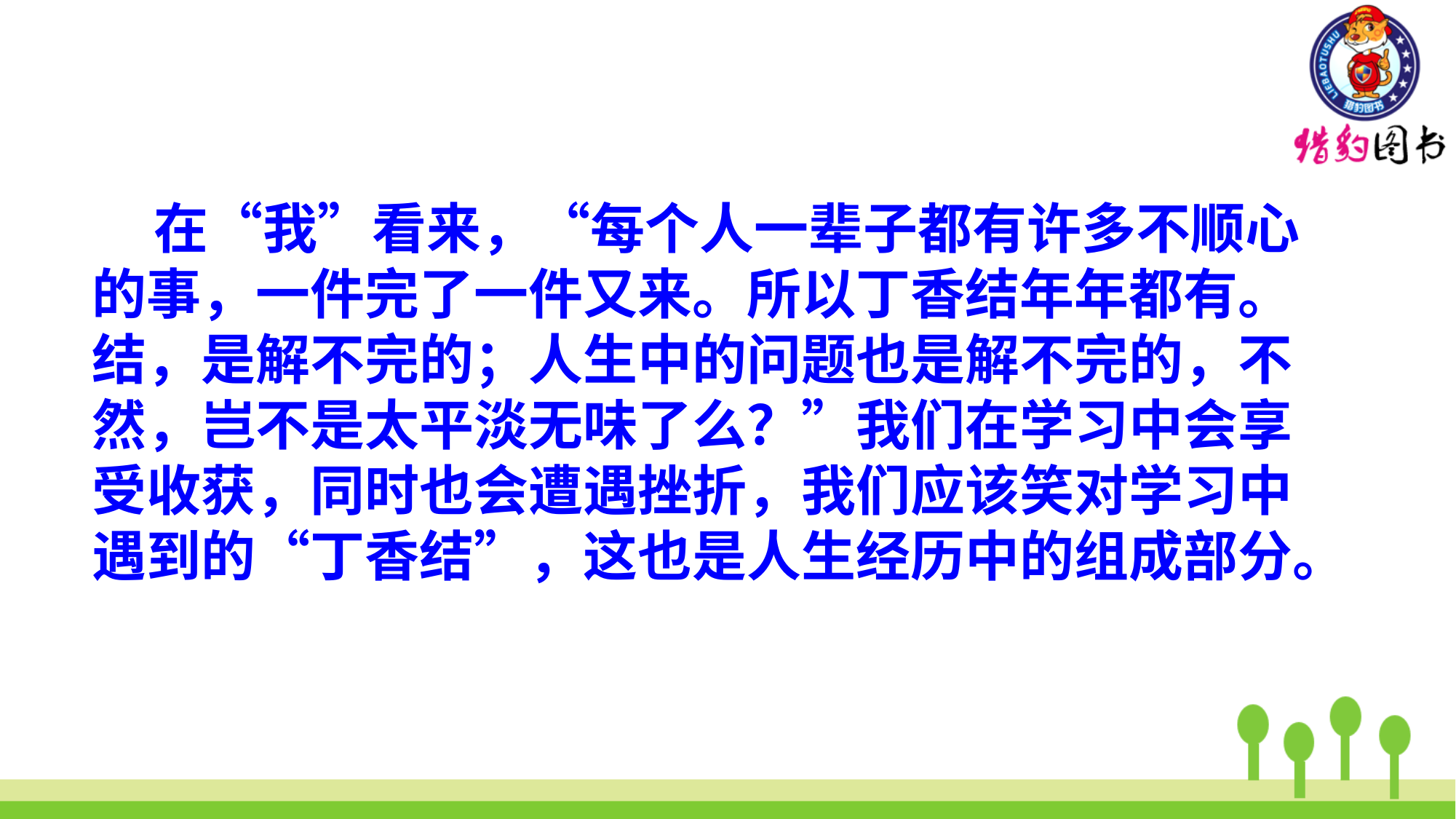

在“我”看来，“每个人一辈子都有许多不顺心的事，一件完了一件又来。所以丁香结年年都有。结，是解不完的；人生中的问题也是解不完的，不然，岂不是太平淡无味了么？”我们在学习中会享受收获，同时也会遭遇挫折，我们应该笑对学习中遇到的“丁香结”，这也是人生经历中的组成部分。